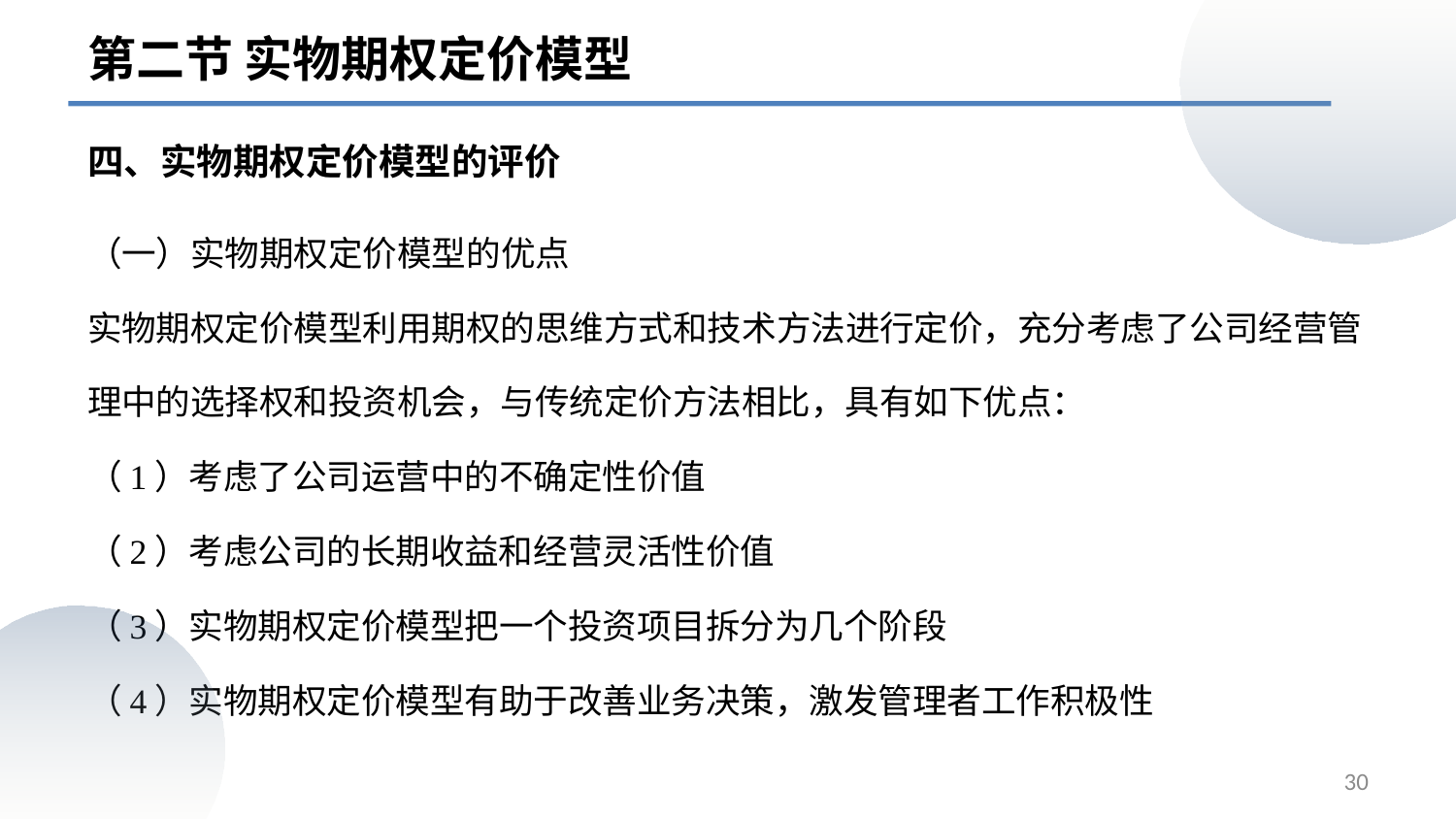

第二节 实物期权定价模型
# 四、实物期权定价模型的评价
（一）实物期权定价模型的优点
实物期权定价模型利用期权的思维方式和技术方法进行定价，充分考虑了公司经营管理中的选择权和投资机会，与传统定价方法相比，具有如下优点：
（1）考虑了公司运营中的不确定性价值
（2）考虑公司的长期收益和经营灵活性价值
（3）实物期权定价模型把一个投资项目拆分为几个阶段
（4）实物期权定价模型有助于改善业务决策，激发管理者工作积极性

30